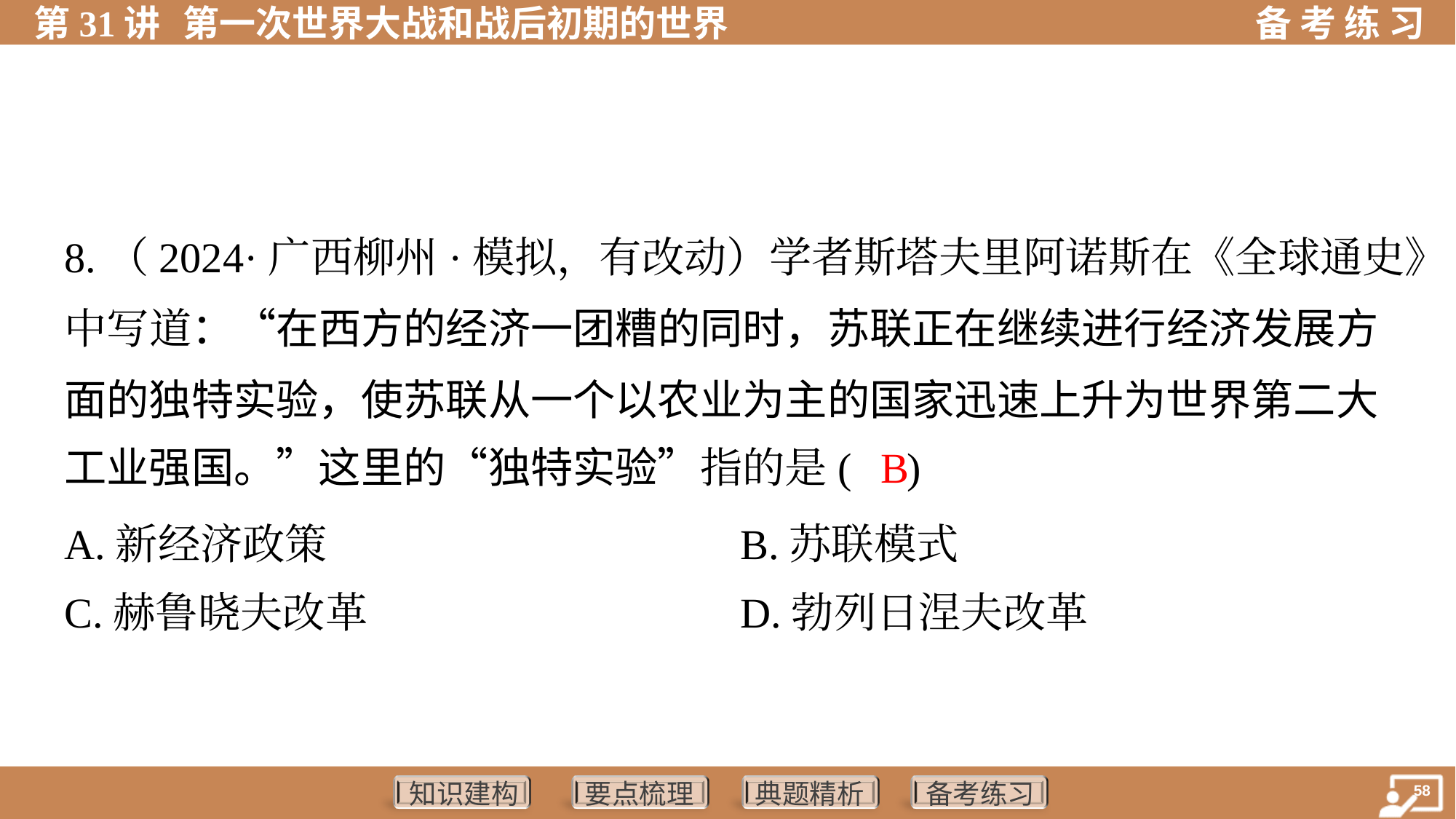

8.（2024·广西柳州·模拟，有改动）学者斯塔夫里阿诺斯在《全球通史》
中写道：“在西方的经济一团糟的同时，苏联正在继续进行经济发展方
面的独特实验，使苏联从一个以农业为主的国家迅速上升为世界第二大
工业强国。”这里的“独特实验”指的是(     )
   B
A.新经济政策	B.苏联模式
C.赫鲁晓夫改革	D.勃列日涅夫改革